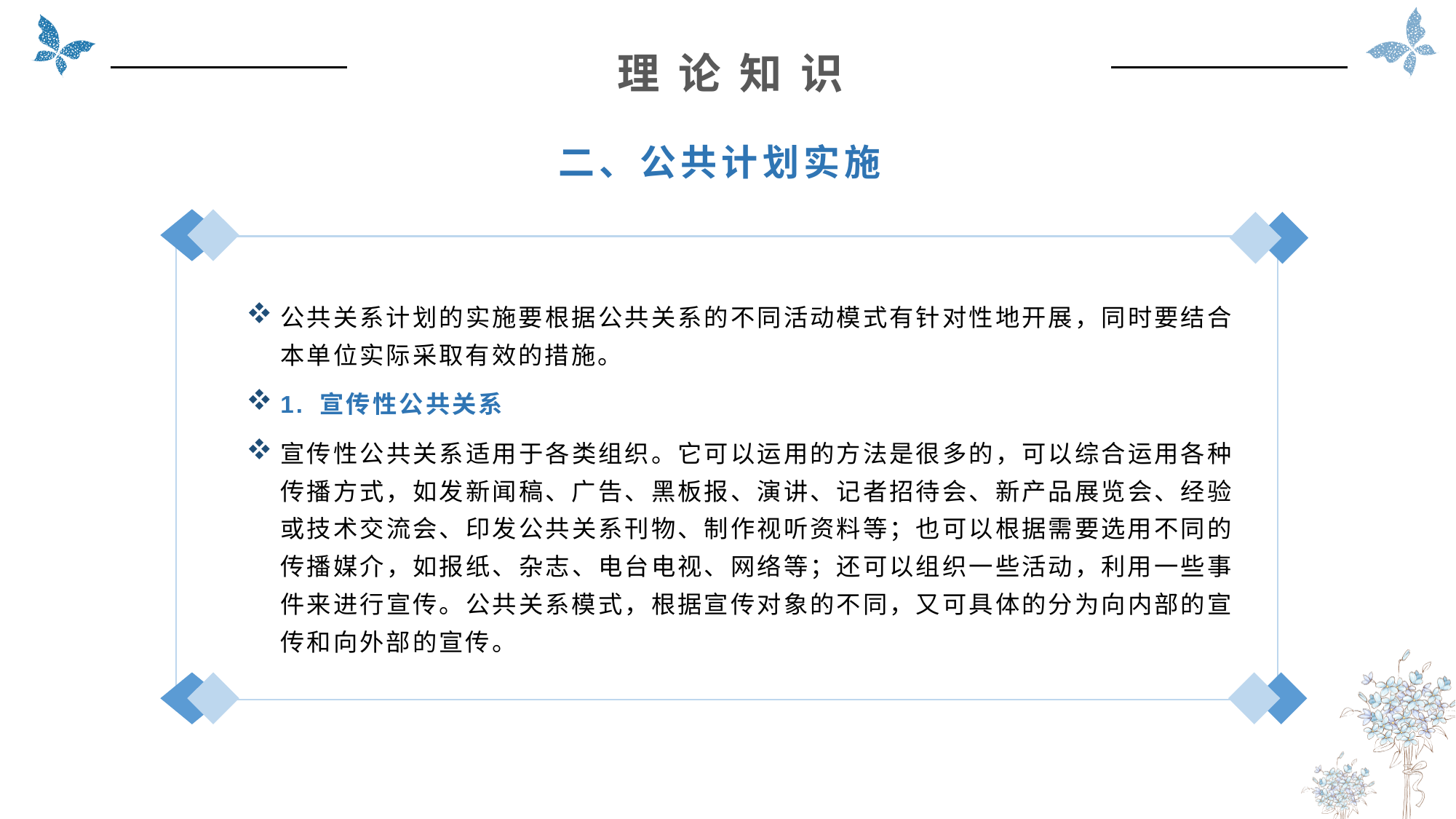

理 论 知 识
二、公共计划实施

公共关系计划的实施要根据公共关系的不同活动模式有针对性地开展，同时要结合本单位实际采取有效的措施。
1. 宣传性公共关系
宣传性公共关系适用于各类组织。它可以运用的方法是很多的，可以综合运用各种传播方式，如发新闻稿、广告、黑板报、演讲、记者招待会、新产品展览会、经验或技术交流会、印发公共关系刊物、制作视听资料等；也可以根据需要选用不同的传播媒介，如报纸、杂志、电台电视、网络等；还可以组织一些活动，利用一些事件来进行宣传。公共关系模式，根据宣传对象的不同，又可具体的分为向内部的宣传和向外部的宣传。